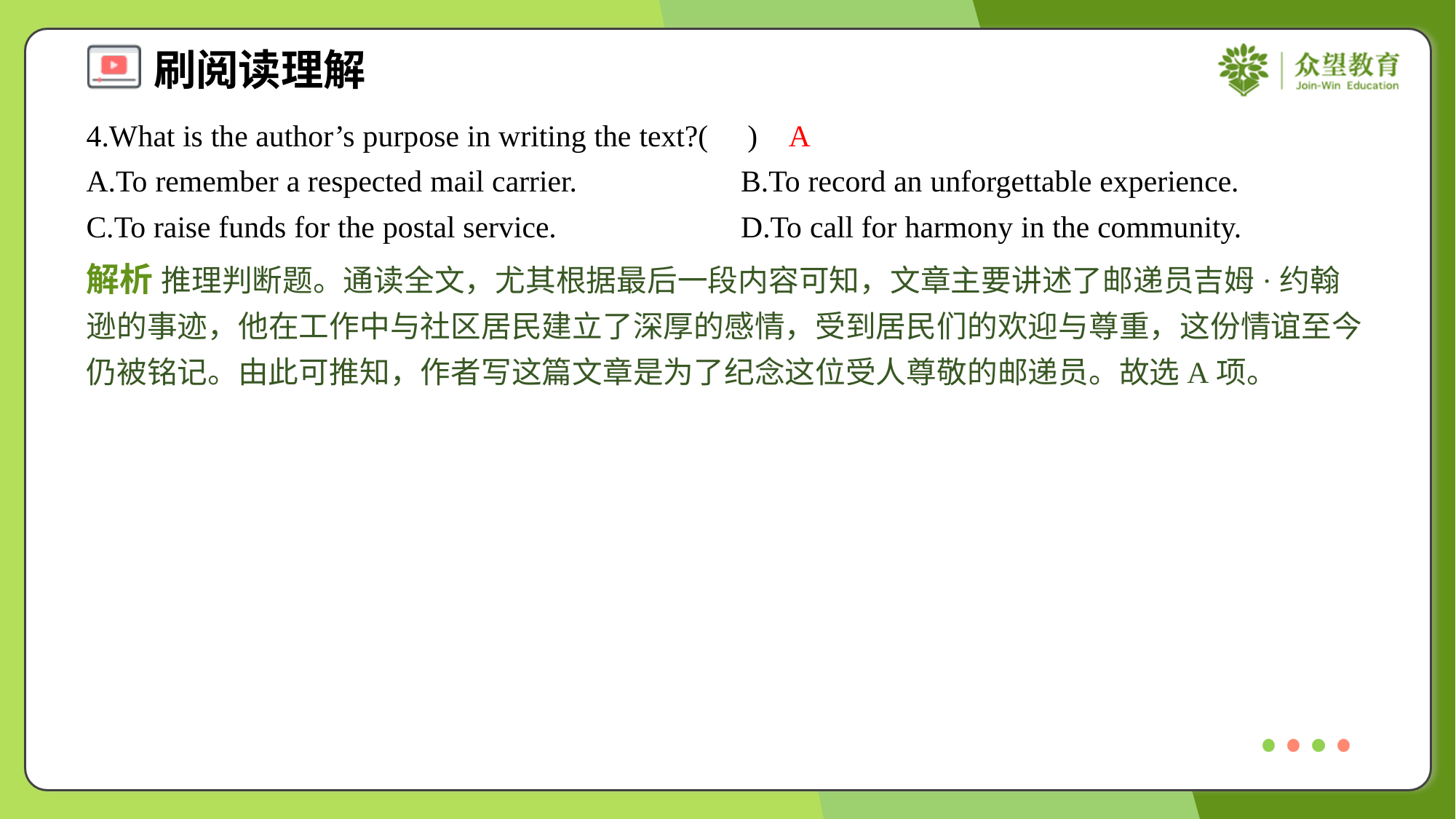

4.What is the author’s purpose in writing the text?(     )
A
A.To remember a respected mail carrier.	B.To record an unforgettable experience.
C.To raise funds for the postal service.	D.To call for harmony in the community.
解析 推理判断题。通读全文，尤其根据最后一段内容可知，文章主要讲述了邮递员吉姆·约翰逊的事迹，他在工作中与社区居民建立了深厚的感情，受到居民们的欢迎与尊重，这份情谊至今仍被铭记。由此可推知，作者写这篇文章是为了纪念这位受人尊敬的邮递员。故选A项。